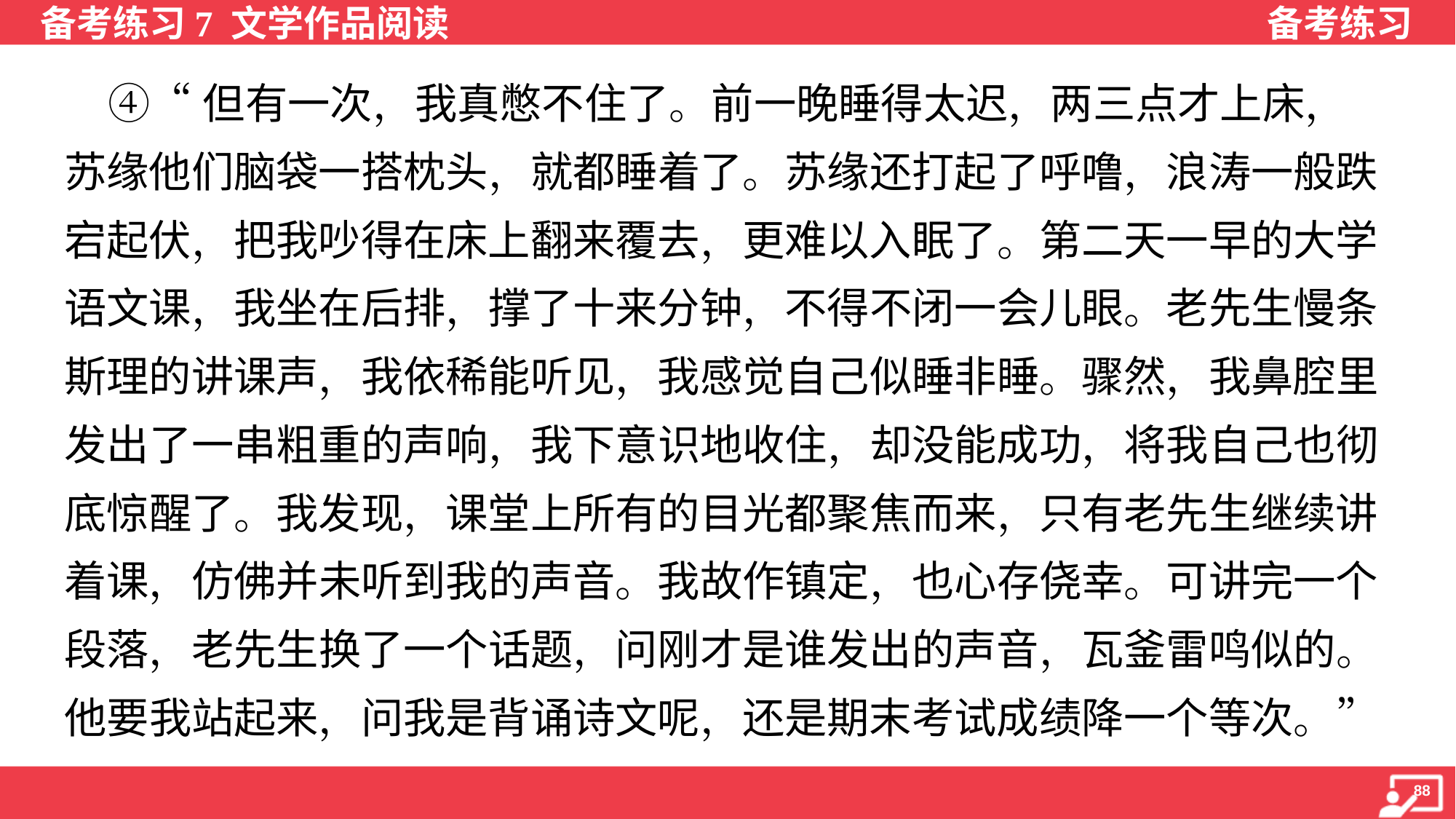

④“但有一次，我真憋不住了。前一晚睡得太迟，两三点才上床，
苏缘他们脑袋一搭枕头，就都睡着了。苏缘还打起了呼噜，浪涛一般跌
宕起伏，把我吵得在床上翻来覆去，更难以入眠了。第二天一早的大学
语文课，我坐在后排，撑了十来分钟，不得不闭一会儿眼。老先生慢条
斯理的讲课声，我依稀能听见，我感觉自己似睡非睡。骤然，我鼻腔里
发出了一串粗重的声响，我下意识地收住，却没能成功，将我自己也彻
底惊醒了。我发现，课堂上所有的目光都聚焦而来，只有老先生继续讲
着课，仿佛并未听到我的声音。我故作镇定，也心存侥幸。可讲完一个
段落，老先生换了一个话题，问刚才是谁发出的声音，瓦釜雷鸣似的。
他要我站起来，问我是背诵诗文呢，还是期末考试成绩降一个等次。”